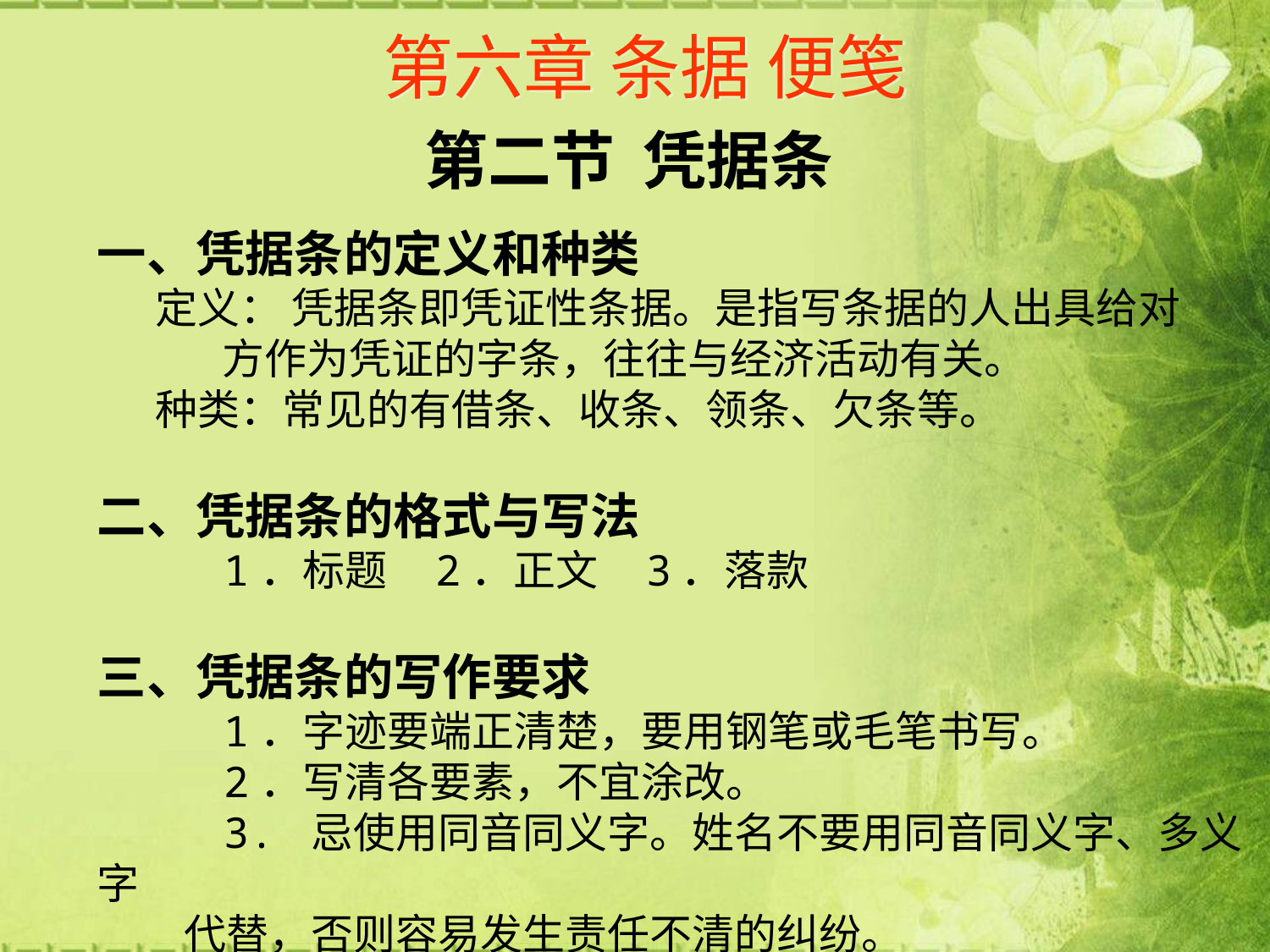

# 第六章 条据 便笺
第二节  凭据条
一、凭据条的定义和种类
     定义： 凭据条即凭证性条据。是指写条据的人出具给对
            方作为凭证的字条，往往与经济活动有关。
     种类：常见的有借条、收条、领条、欠条等。

二、凭据条的格式与写法
     1．标题    2．正文    3．落款

三、凭据条的写作要求
     1．字迹要端正清楚，要用钢笔或毛笔书写。
     2．写清各要素，不宜涂改。
     3. 忌使用同音同义字。姓名不要用同音同义字、多义字
        代替，否则容易发生责任不清的纠纷。